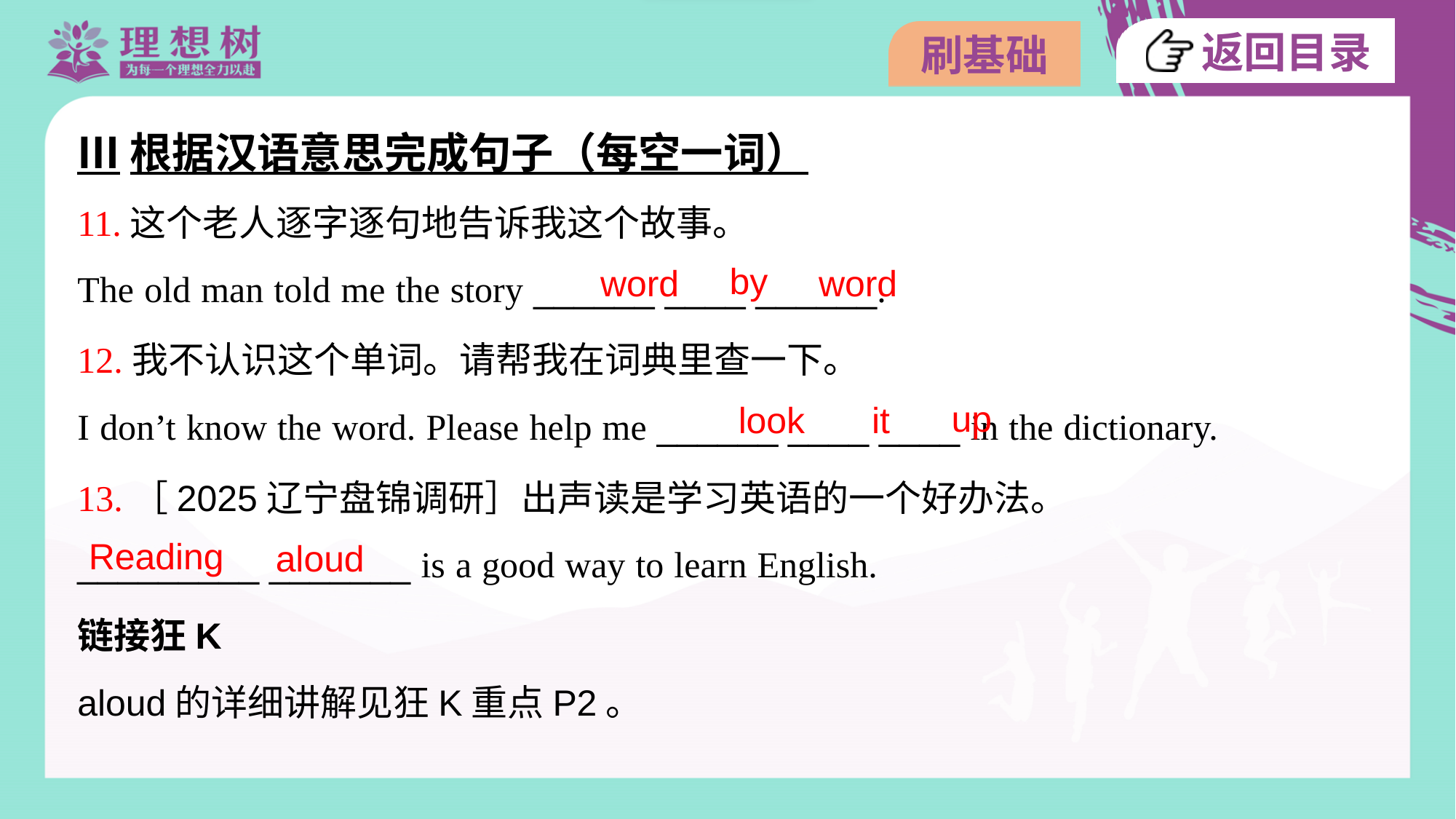

Ⅲ根据汉语意思完成句子（每空一词）
11.这个老人逐字逐句地告诉我这个故事。
The old man told me the story ______ ____ ______.
by
word
word
12.我不认识这个单词。请帮我在词典里查一下。
I don’t know the word. Please help me ______ ____ ____ in the dictionary.
up
look
it
13.［2025辽宁盘锦调研］出声读是学习英语的一个好办法。
_________ _______ is a good way to learn English.
Reading
aloud
链接狂K
aloud的详细讲解见狂K重点P2。